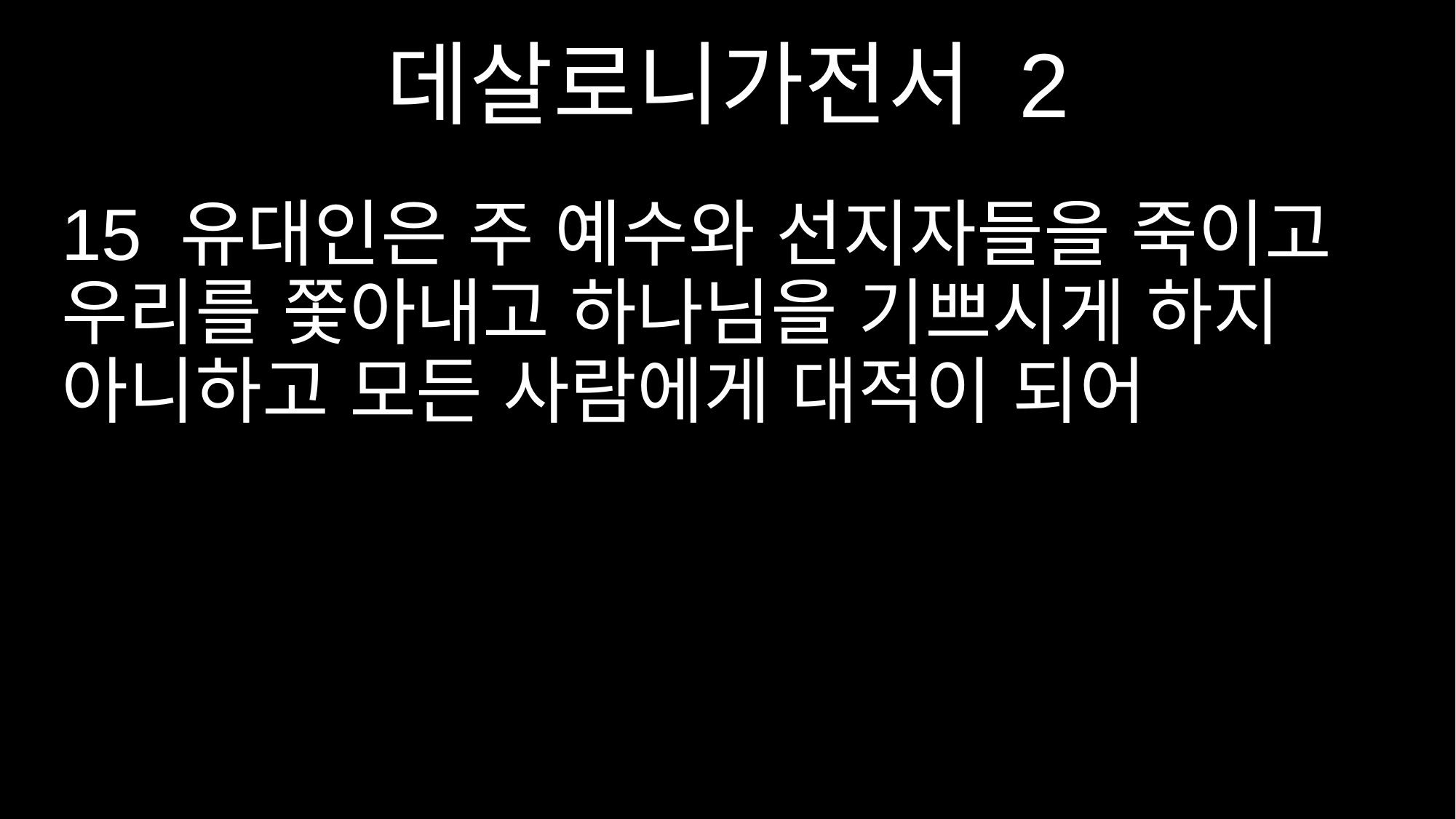

데살로니가전서 2
15 유대인은 주 예수와 선지자들을 죽이고 우리를 쫓아내고 하나님을 기쁘시게 하지 아니하고 모든 사람에게 대적이 되어